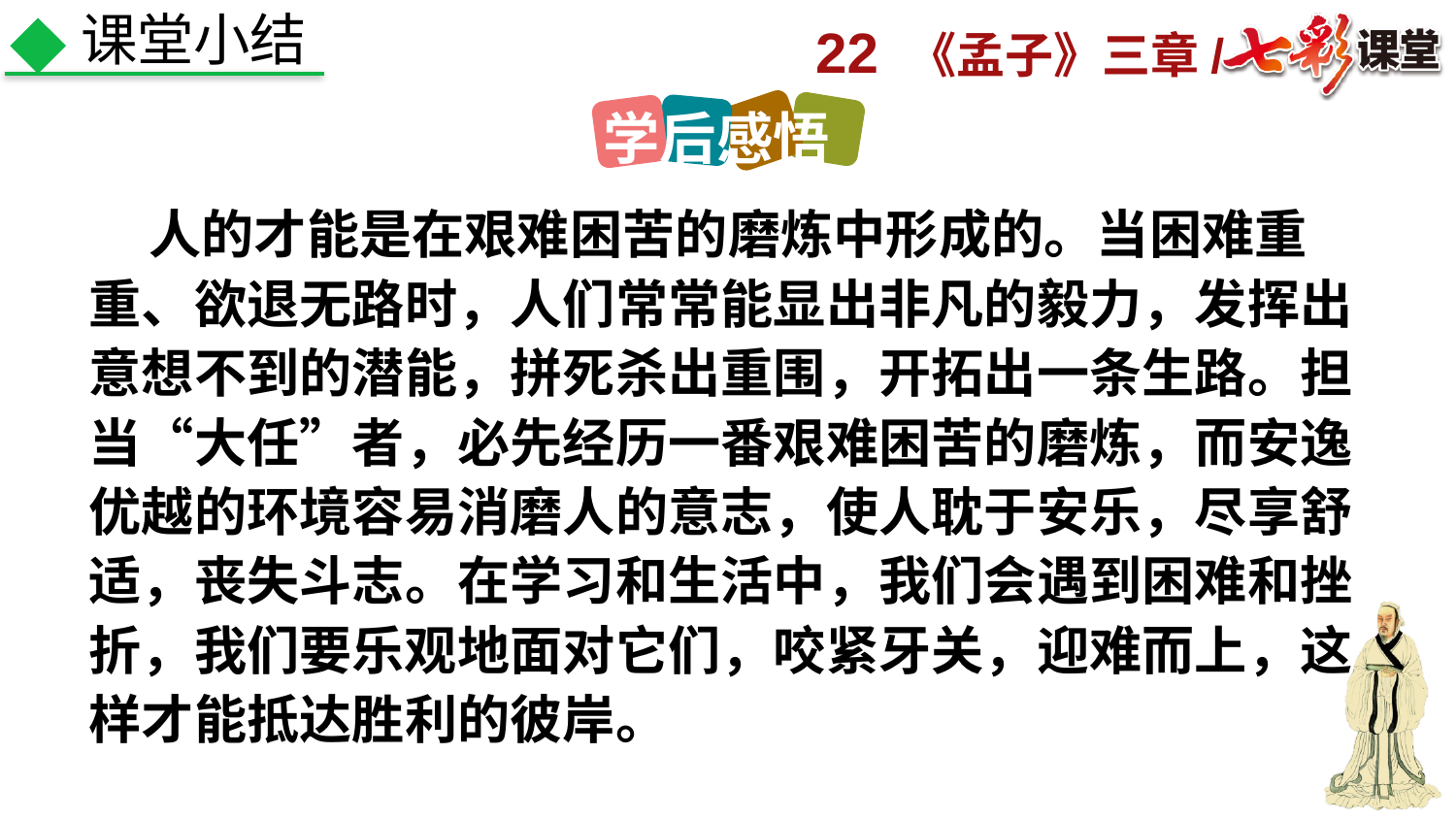

课堂小结

学后感悟

    人的才能是在艰难困苦的磨炼中形成的。当困难重重、欲退无路时，人们常常能显出非凡的毅力，发挥出意想不到的潜能，拼死杀出重围，开拓出一条生路。担当“大任”者，必先经历一番艰难困苦的磨炼，而安逸优越的环境容易消磨人的意志，使人耽于安乐，尽享舒适，丧失斗志。在学习和生活中，我们会遇到困难和挫折，我们要乐观地面对它们，咬紧牙关，迎难而上，这样才能抵达胜利的彼岸。